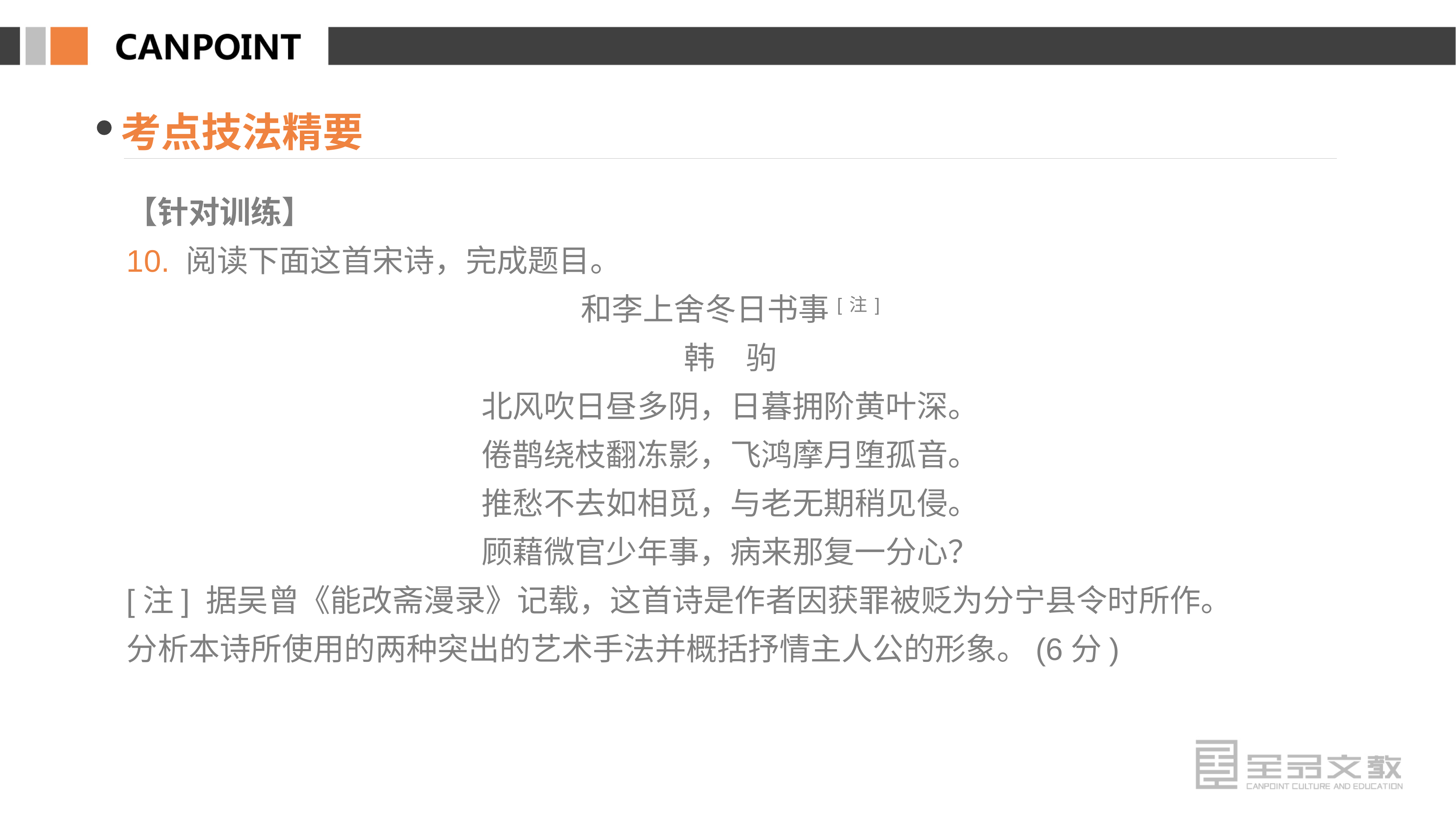

考点技法精要

【针对训练】
10. 阅读下面这首宋诗，完成题目。
和李上舍冬日书事[注]
韩　驹
北风吹日昼多阴，日暮拥阶黄叶深。
倦鹊绕枝翻冻影，飞鸿摩月堕孤音。
推愁不去如相觅，与老无期稍见侵。
顾藉微官少年事，病来那复一分心？
[注] 据吴曾《能改斋漫录》记载，这首诗是作者因获罪被贬为分宁县令时所作。
分析本诗所使用的两种突出的艺术手法并概括抒情主人公的形象。(6分)